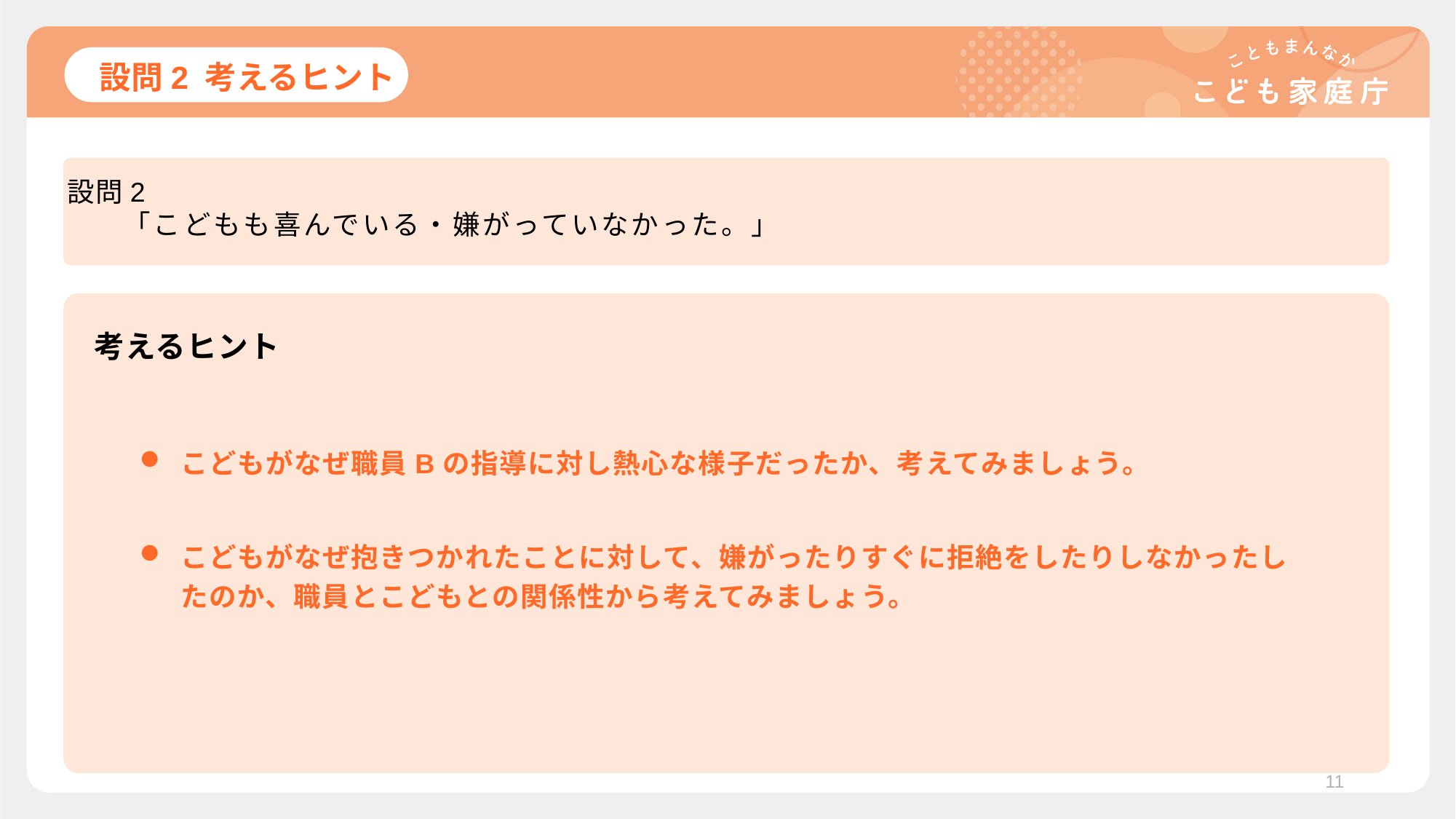

# 設問2 考えるヒント

設問2
　　「こどもも喜んでいる・嫌がっていなかった。」

考えるヒント
こどもがなぜ職員Bの指導に対し熱心な様子だったか、考えてみましょう。
こどもがなぜ抱きつかれたことに対して、嫌がったりすぐに拒絶をしたりしなかったしたのか、職員とこどもとの関係性から考えてみましょう。
11